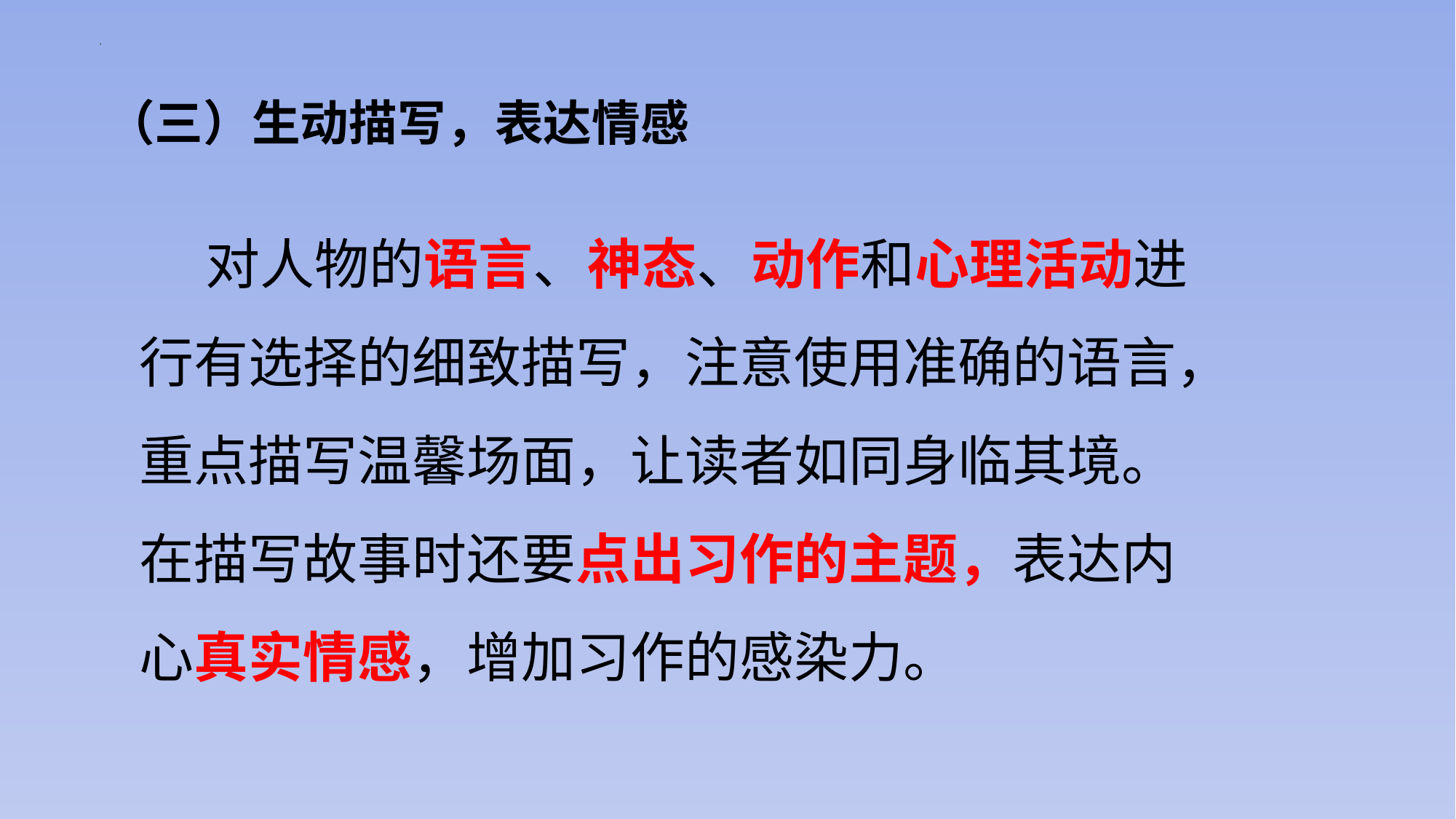

（三）生动描写，表达情感
       对人物的语言、神态、动作和心理活动进行有选择的细致描写，注意使用准确的语言，重点描写温馨场面，让读者如同身临其境。在描写故事时还要点出习作的主题，表达内心真实情感，增加习作的感染力。